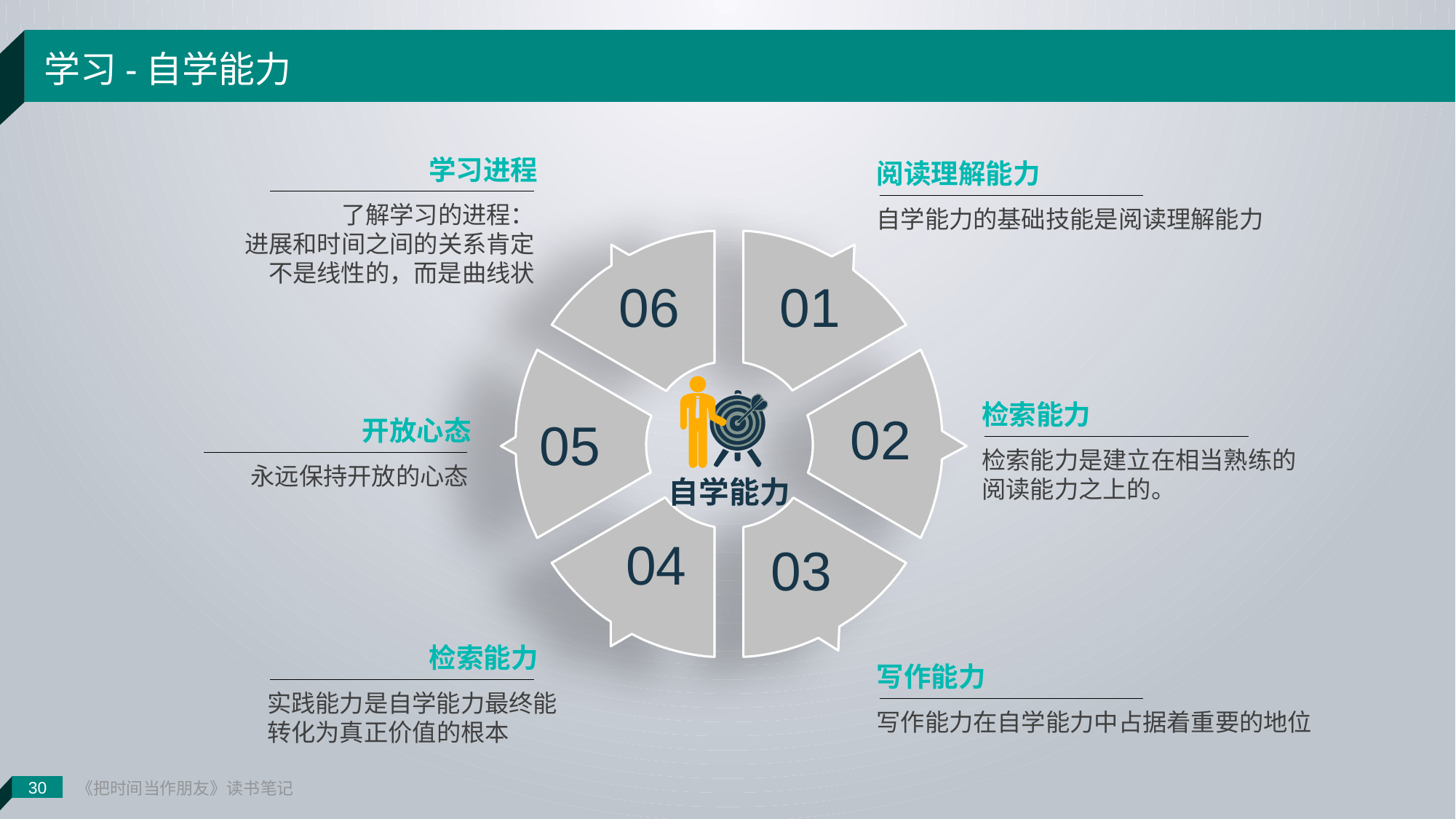

30
《把时间当作朋友》读书笔记

学习-自学能力
学习进程
阅读理解能力
了解学习的进程：
进展和时间之间的关系肯定不是线性的，而是曲线状
自学能力的基础技能是阅读理解能力

01
06

检索能力
02
05
开放心态
检索能力是建立在相当熟练的
阅读能力之上的。
永远保持开放的心态
自学能力
04
03
检索能力
写作能力
实践能力是自学能力最终能转化为真正价值的根本
写作能力在自学能力中占据着重要的地位